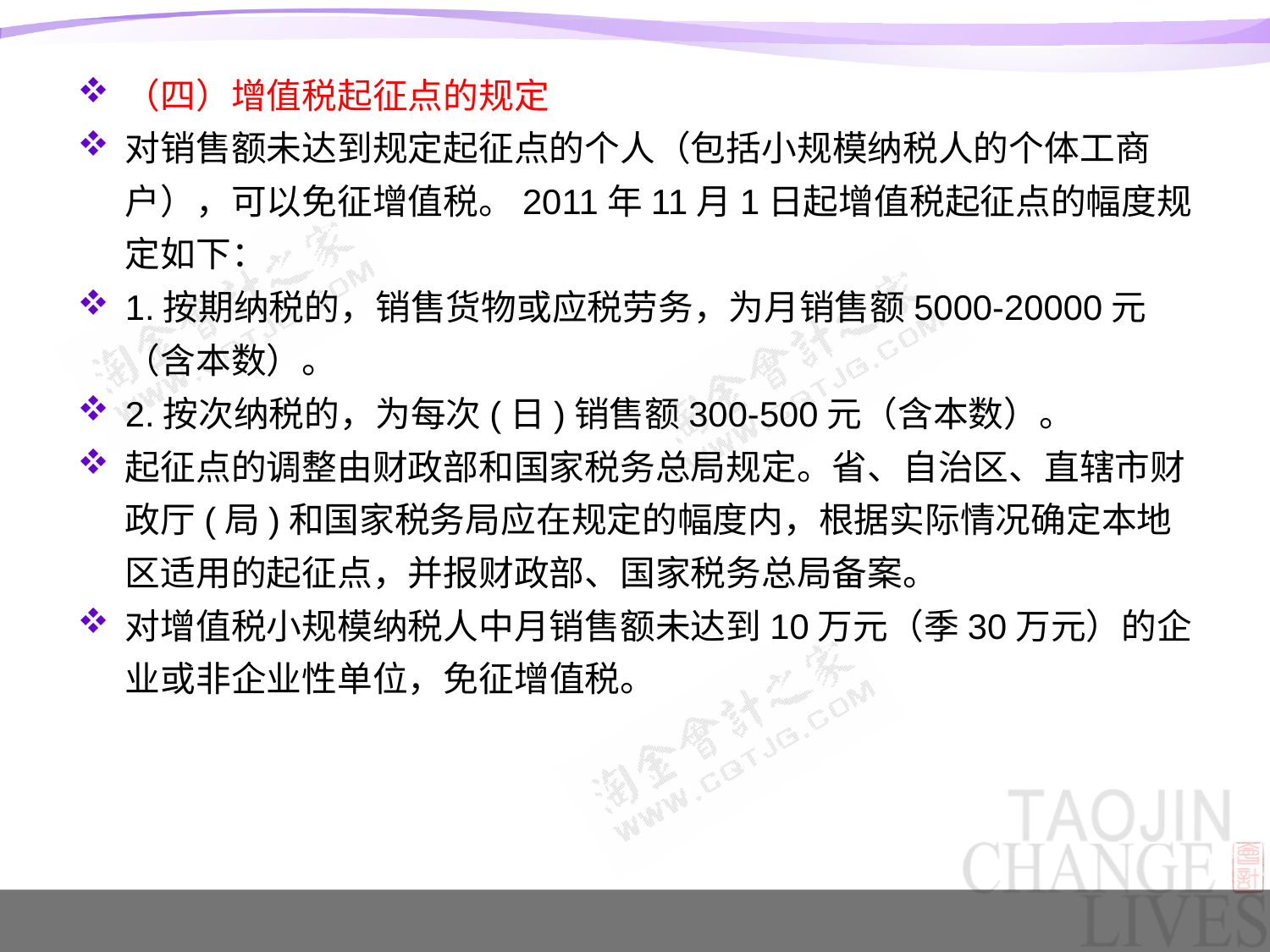

（四）增值税起征点的规定
对销售额未达到规定起征点的个人（包括小规模纳税人的个体工商户），可以免征增值税。2011年11月1日起增值税起征点的幅度规定如下：
1.按期纳税的，销售货物或应税劳务，为月销售额5000-20000元（含本数）。
2.按次纳税的，为每次(日)销售额300-500元（含本数）。
起征点的调整由财政部和国家税务总局规定。省、自治区、直辖市财政厅(局)和国家税务局应在规定的幅度内，根据实际情况确定本地区适用的起征点，并报财政部、国家税务总局备案。
对增值税小规模纳税人中月销售额未达到10万元（季30万元）的企业或非企业性单位，免征增值税。